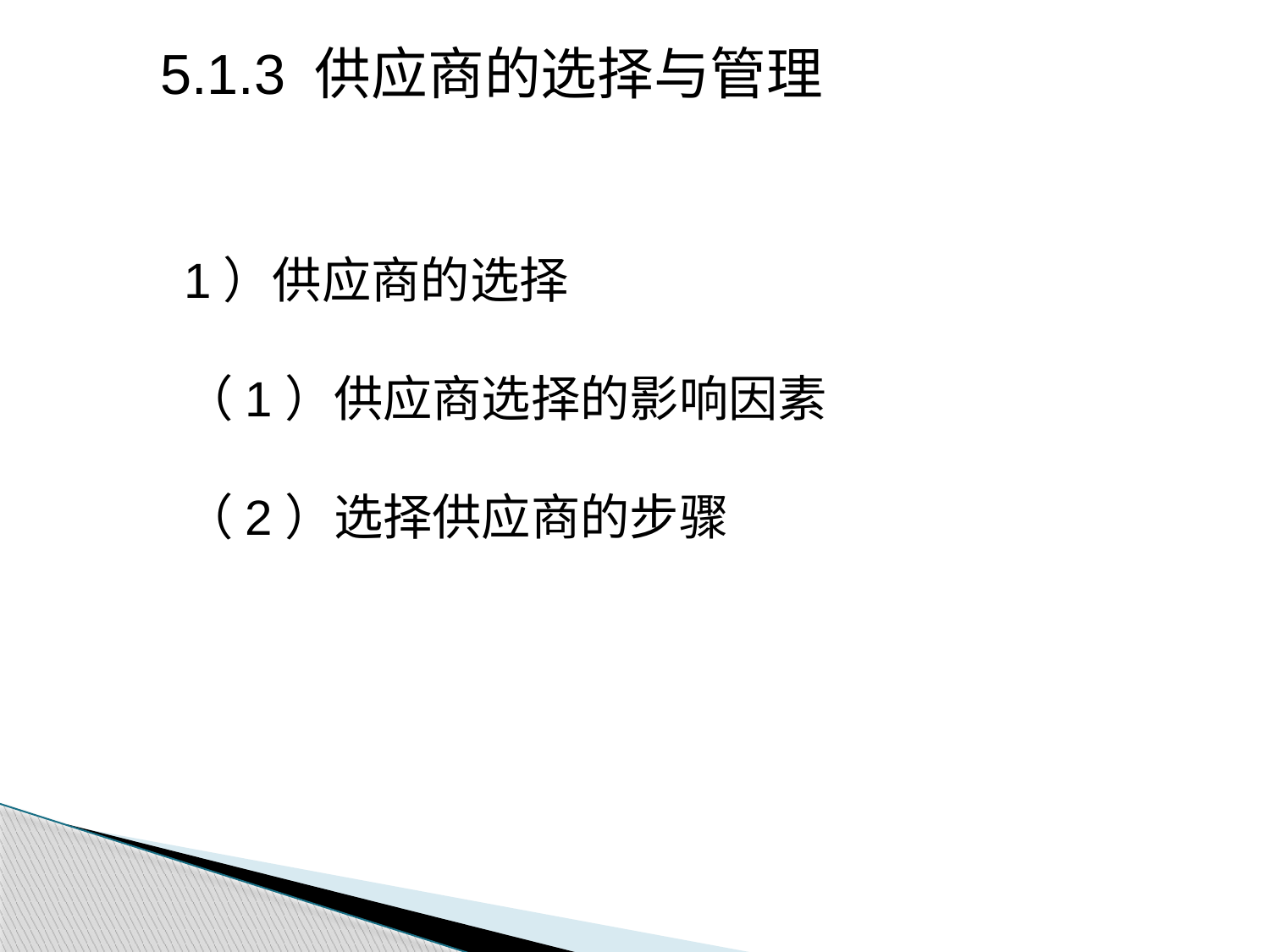

5.1.3 供应商的选择与管理
1）供应商的选择

（1）供应商选择的影响因素

（2）选择供应商的步骤